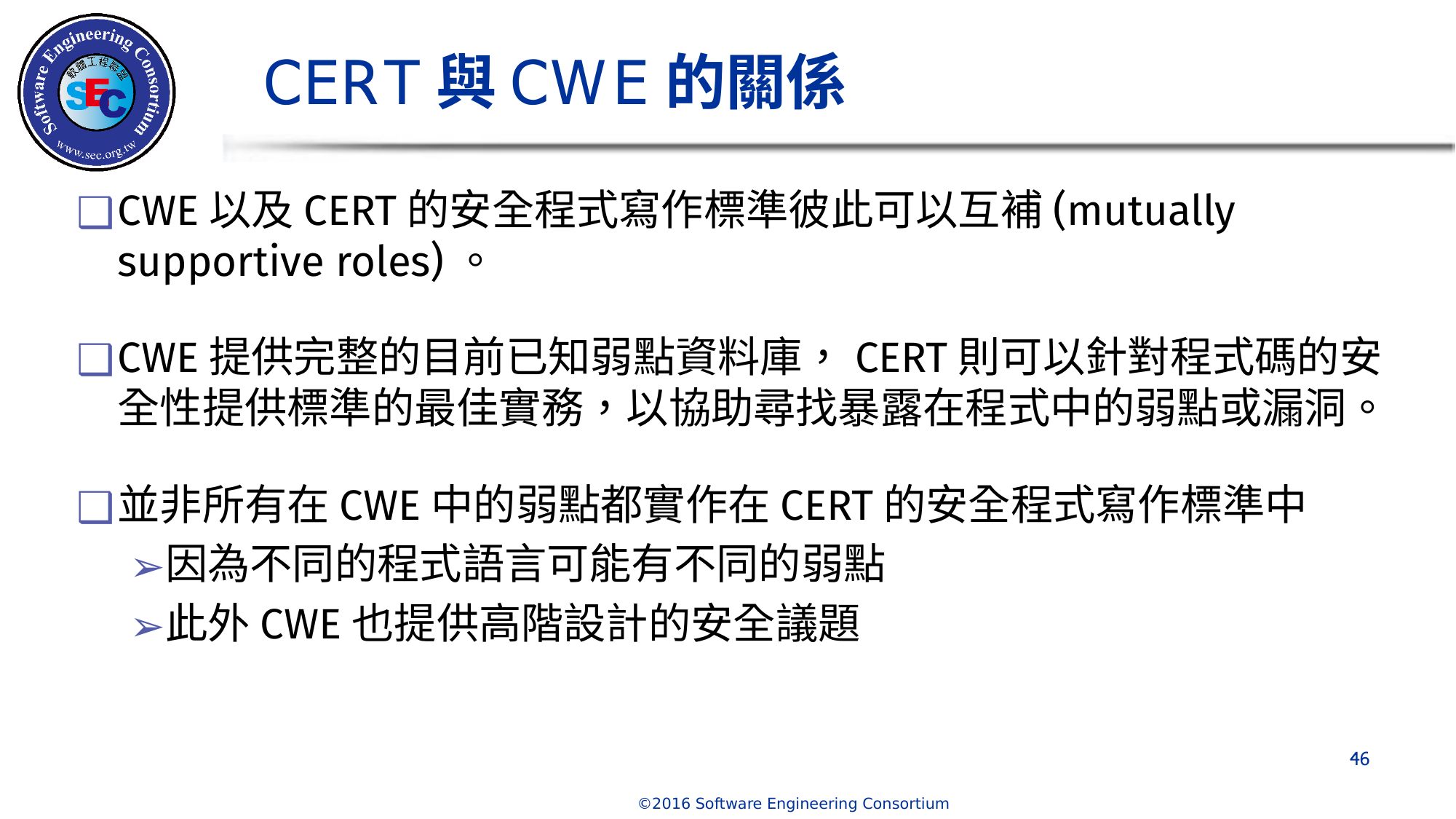

# CERT與CWE的關係
CWE以及CERT的安全程式寫作標準彼此可以互補(mutually supportive roles)。
CWE提供完整的目前已知弱點資料庫，CERT則可以針對程式碼的安全性提供標準的最佳實務，以協助尋找暴露在程式中的弱點或漏洞。
並非所有在CWE中的弱點都實作在CERT的安全程式寫作標準中
因為不同的程式語言可能有不同的弱點
此外CWE也提供高階設計的安全議題

46